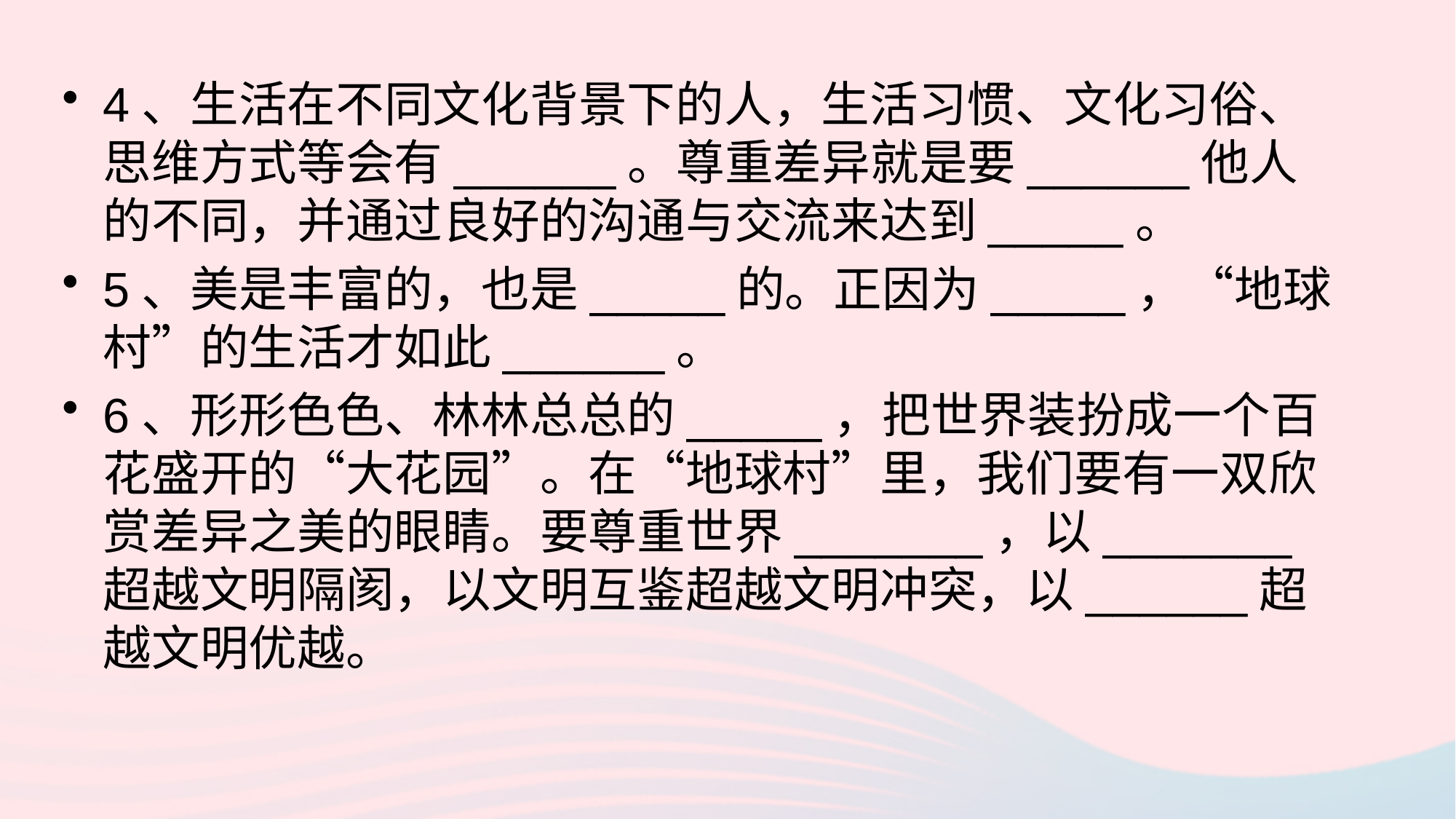

4、生活在不同文化背景下的人，生活习惯、文化习俗、思维方式等会有______。尊重差异就是要______他人的不同，并通过良好的沟通与交流来达到_____。
5、美是丰富的，也是_____的。正因为_____，“地球村”的生活才如此______。
6、形形色色、林林总总的_____，把世界装扮成一个百花盛开的“大花园”。在“地球村”里，我们要有一双欣赏差异之美的眼睛。要尊重世界_______，以_______超越文明隔阂，以文明互鉴超越文明冲突，以______超越文明优越。